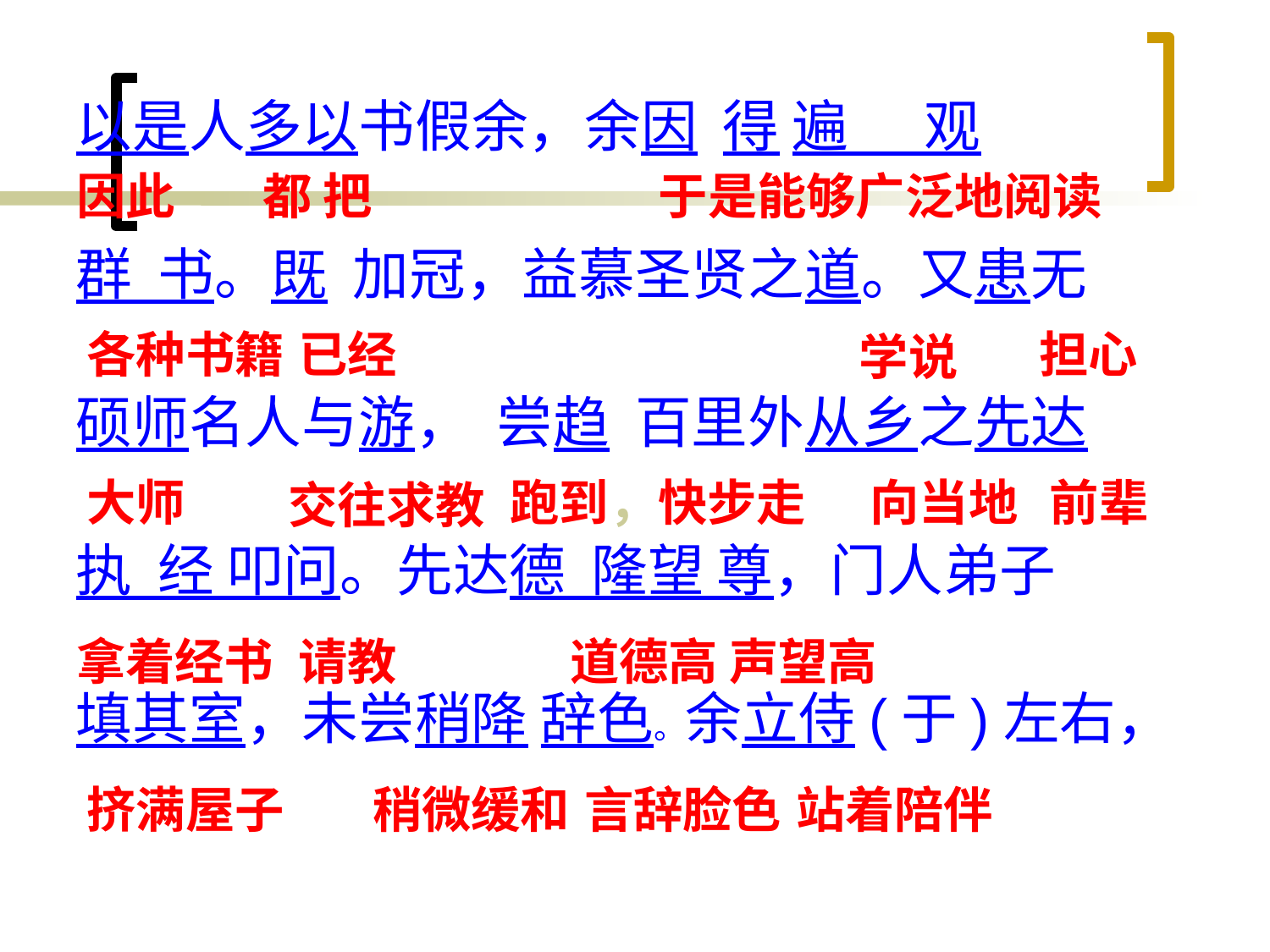

以是人多以书假余，余因  得 遍      观

群  书。既  加冠，益慕圣贤之道。又患无

硕师名人与游，  尝趋  百里外从乡之先达

执  经 叩问。先达德  隆望 尊，门人弟子

填其室，未尝稍降 辞色。余立侍(于)左右，

因此
都 把
于是能够广泛地阅读
各种书籍
已经
担心
学说
大师
跑到，快步走
向当地
前辈
交往求教
拿着经书
请教
道德高 声望高
挤满屋子
稍微缓和
言辞脸色
站着陪伴